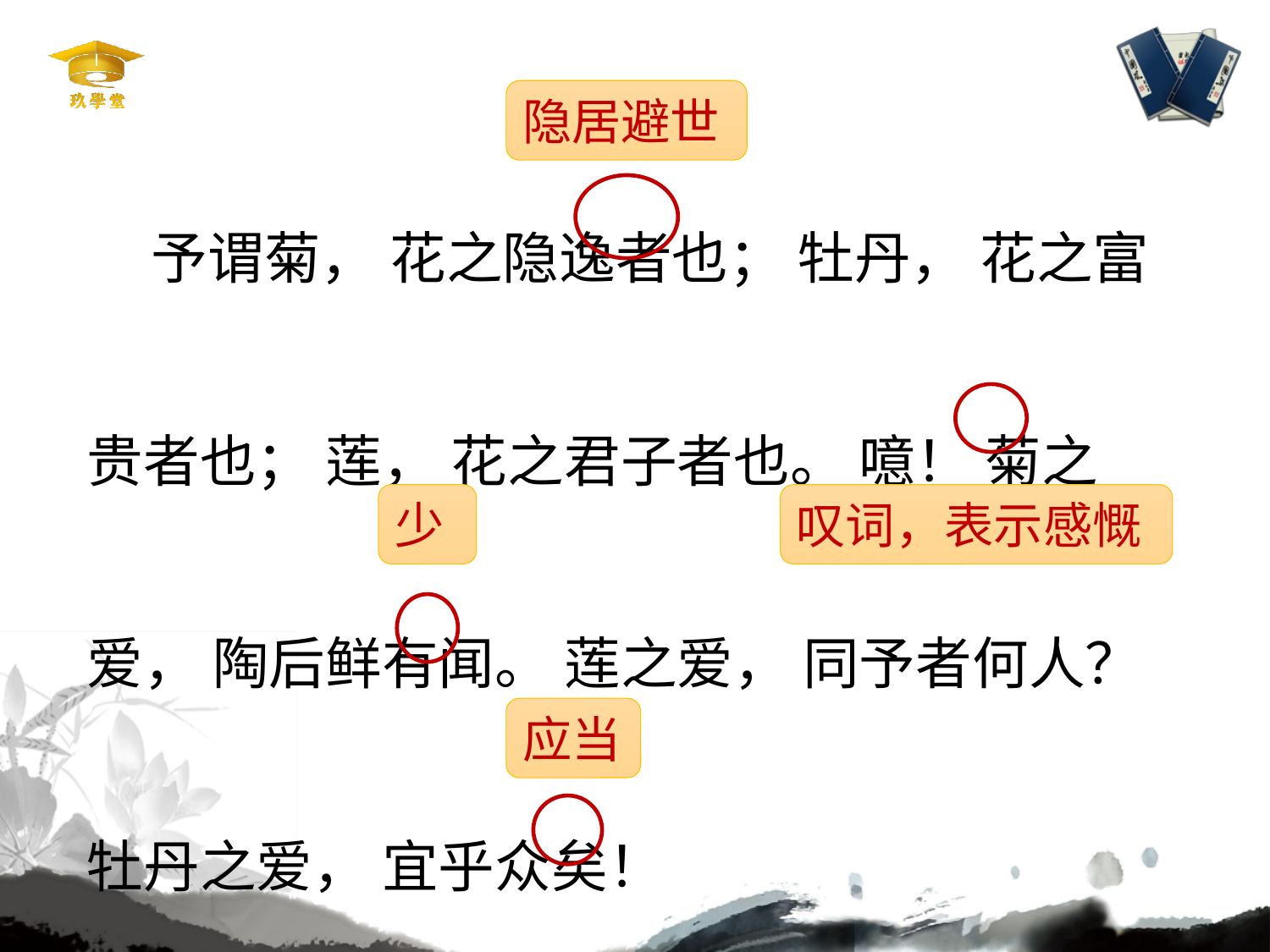

予谓菊， 花之隐逸者也； 牡丹， 花之富贵者也； 莲， 花之君子者也。 噫！ 菊之爱， 陶后鲜有闻。 莲之爱， 同予者何人？ 牡丹之爱， 宜乎众矣！
隐居避世

少
叹词，表示感慨

应当